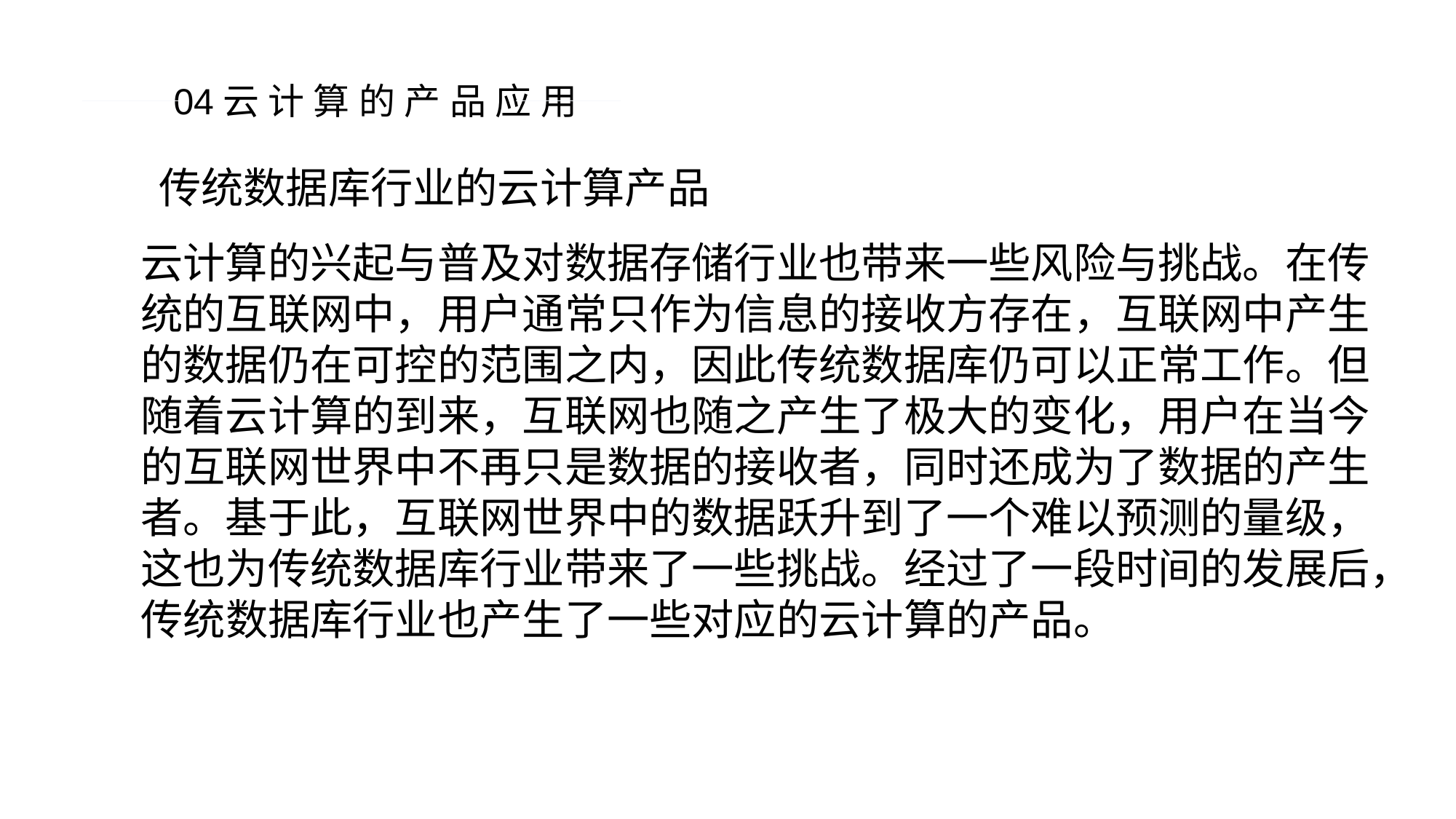

04云计算的产品应用
传统数据库行业的云计算产品
云计算的兴起与普及对数据存储行业也带来一些风险与挑战。在传统的互联网中，用户通常只作为信息的接收方存在，互联网中产生的数据仍在可控的范围之内，因此传统数据库仍可以正常工作。但随着云计算的到来，互联网也随之产生了极大的变化，用户在当今的互联网世界中不再只是数据的接收者，同时还成为了数据的产生者。基于此，互联网世界中的数据跃升到了一个难以预测的量级，这也为传统数据库行业带来了一些挑战。经过了一段时间的发展后，传统数据库行业也产生了一些对应的云计算的产品。